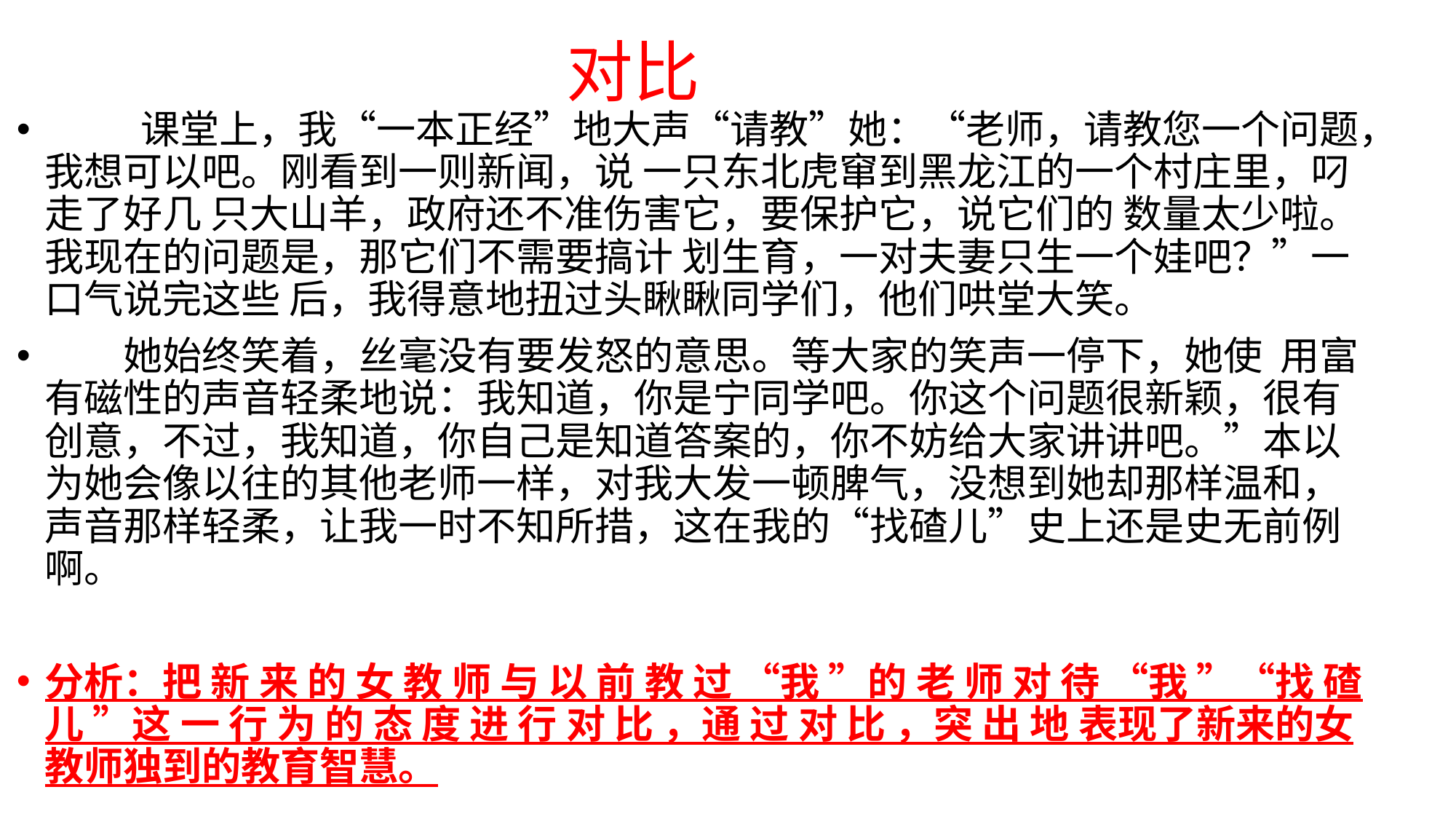

对比
          课堂上，我“一本正经”地大声“请教”她：“老师，请教您一个问题，我想可以吧。刚看到一则新闻，说 一只东北虎窜到黑龙江的一个村庄里，叼走了好几 只大山羊，政府还不准伤害它，要保护它，说它们的 数量太少啦。我现在的问题是，那它们不需要搞计 划生育，一对夫妻只生一个娃吧？”一口气说完这些 后，我得意地扭过头瞅瞅同学们，他们哄堂大笑。
        她始终笑着，丝毫没有要发怒的意思。等大家的笑声一停下，她使  用富有磁性的声音轻柔地说：我知道，你是宁同学吧。你这个问题很新颖，很有 创意，不过，我知道，你自己是知道答案的，你不妨给大家讲讲吧。”本以为她会像以往的其他老师一样，对我大发一顿脾气，没想到她却那样温和，声音那样轻柔，让我一时不知所措，这在我的“找碴儿”史上还是史无前例啊。

分析：把 新 来 的 女 教 师 与 以 前 教 过 “我 ”的 老 师 对 待 “我 ”“找 碴 儿 ”这 一 行 为 的 态 度 进 行 对 比 ，通 过 对 比 ，突 出 地 表现了新来的女教师独到的教育智慧。